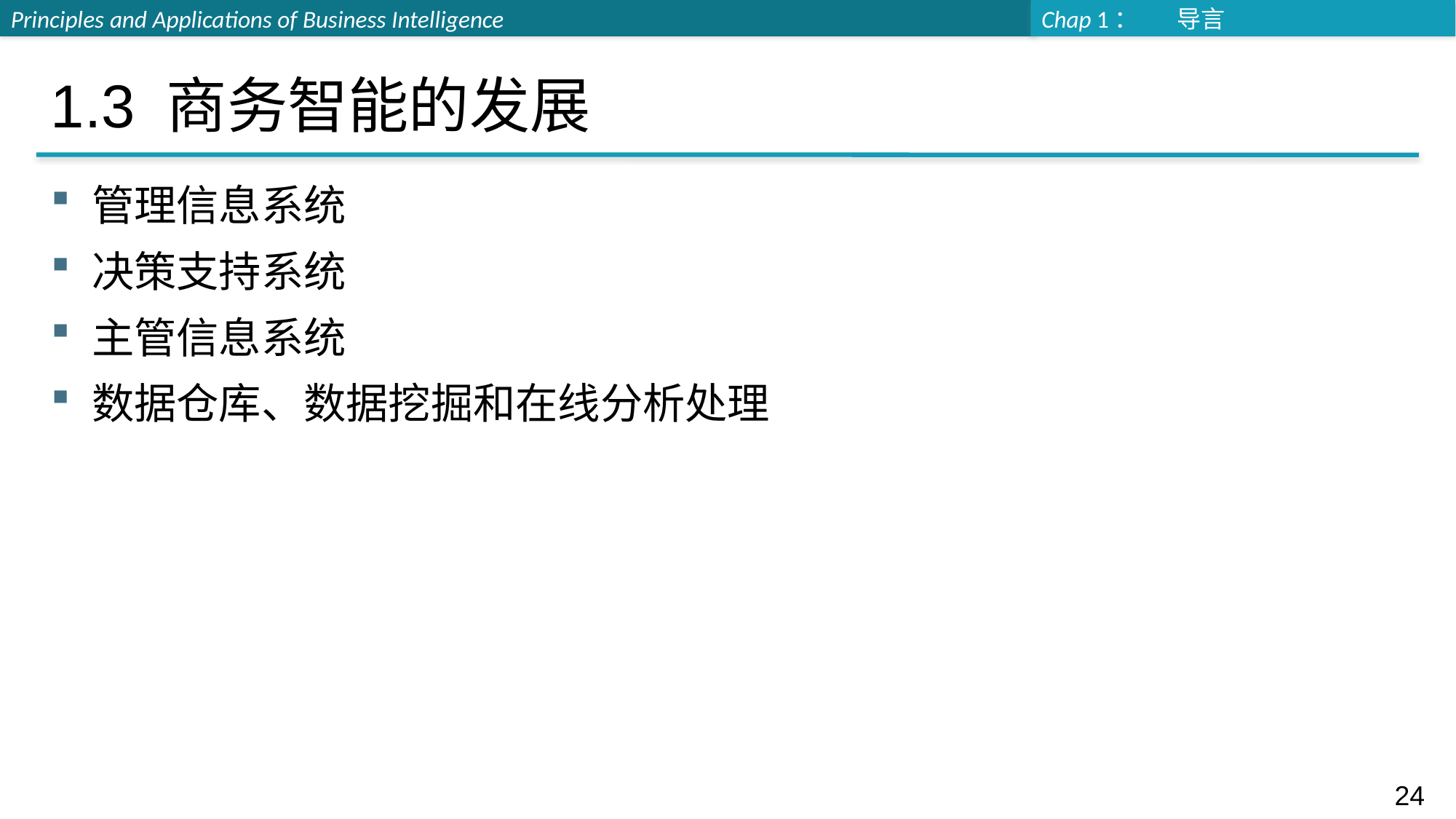

# 1.3 商务智能的发展
管理信息系统
决策支持系统
主管信息系统
数据仓库、数据挖掘和在线分析处理